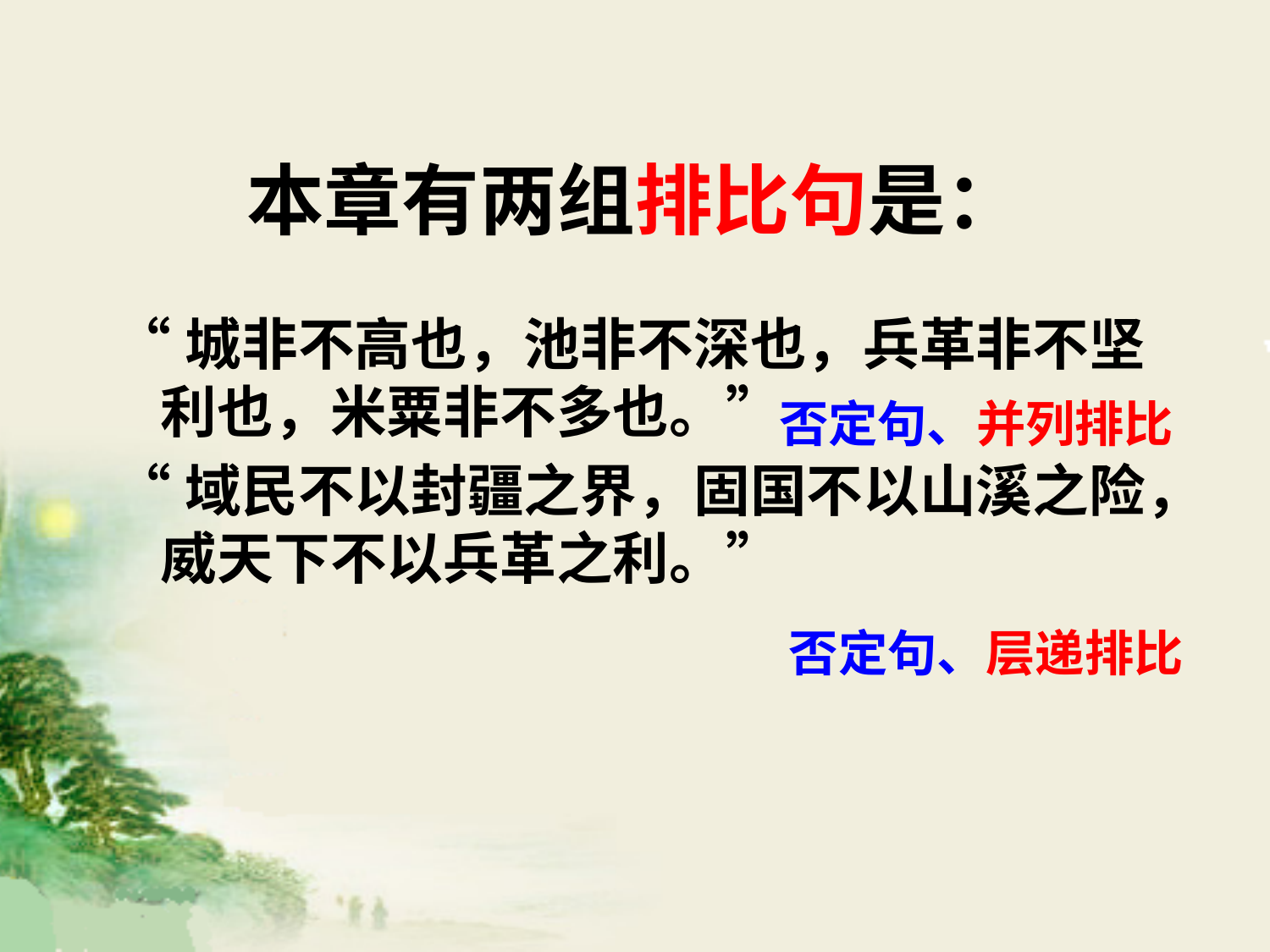

# 本章有两组排比句是：
   “城非不高也，池非不深也，兵革非不坚利也，米粟非不多也。”
   “域民不以封疆之界，固国不以山溪之险，威天下不以兵革之利。”
否定句、并列排比

否定句、层递排比